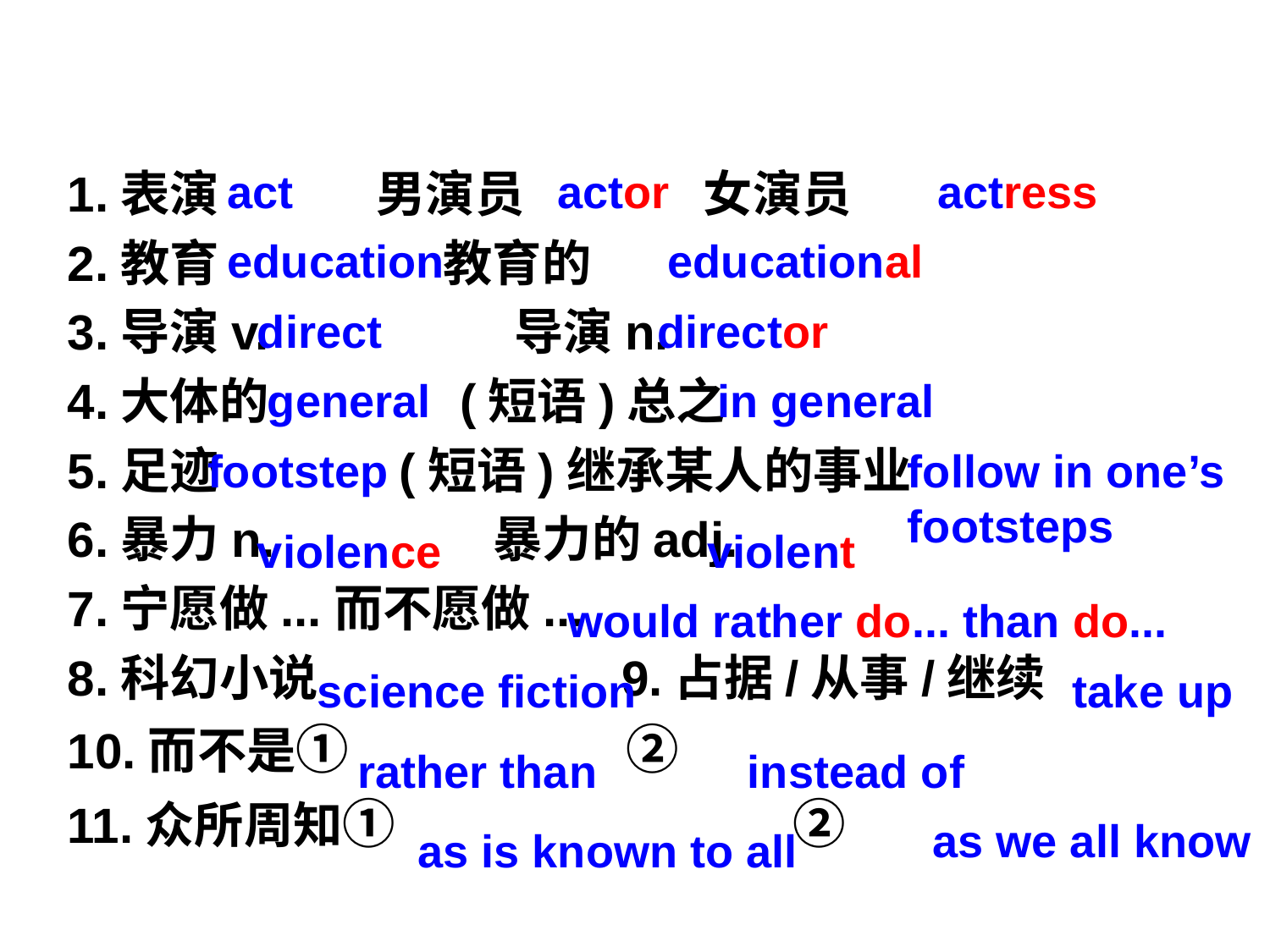

1.表演              男演员                女演员
2.教育                    教育的
3.导演v.                 导演n.
4.大体的                (短语)总之
5.足迹               (短语)继承某人的事业
6.暴力n.               暴力的adj.
7.宁愿做...而不愿做...
8.科幻小说                          9.占据/从事/继续
10.而不是①                       ②
11.众所周知①                                 ②
act
actor
actress
education
educational
direct
director
general
in general
footstep
follow in one’s footsteps
violence
violent
would rather do... than do...
science fiction
take up
rather than
instead of
as we all know
as is known to all